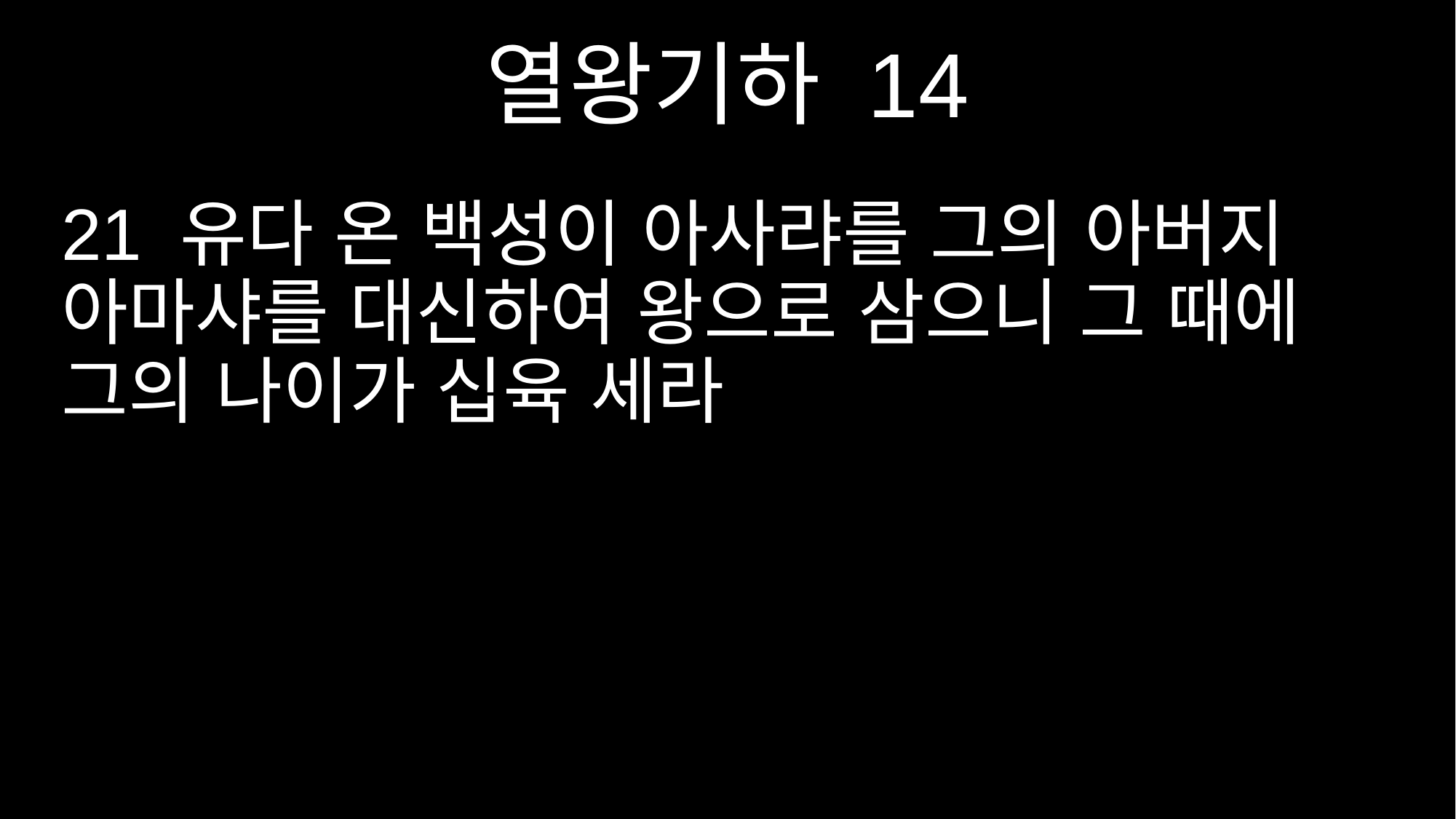

열왕기하 14
21 유다 온 백성이 아사랴를 그의 아버지 아마샤를 대신하여 왕으로 삼으니 그 때에 그의 나이가 십육 세라